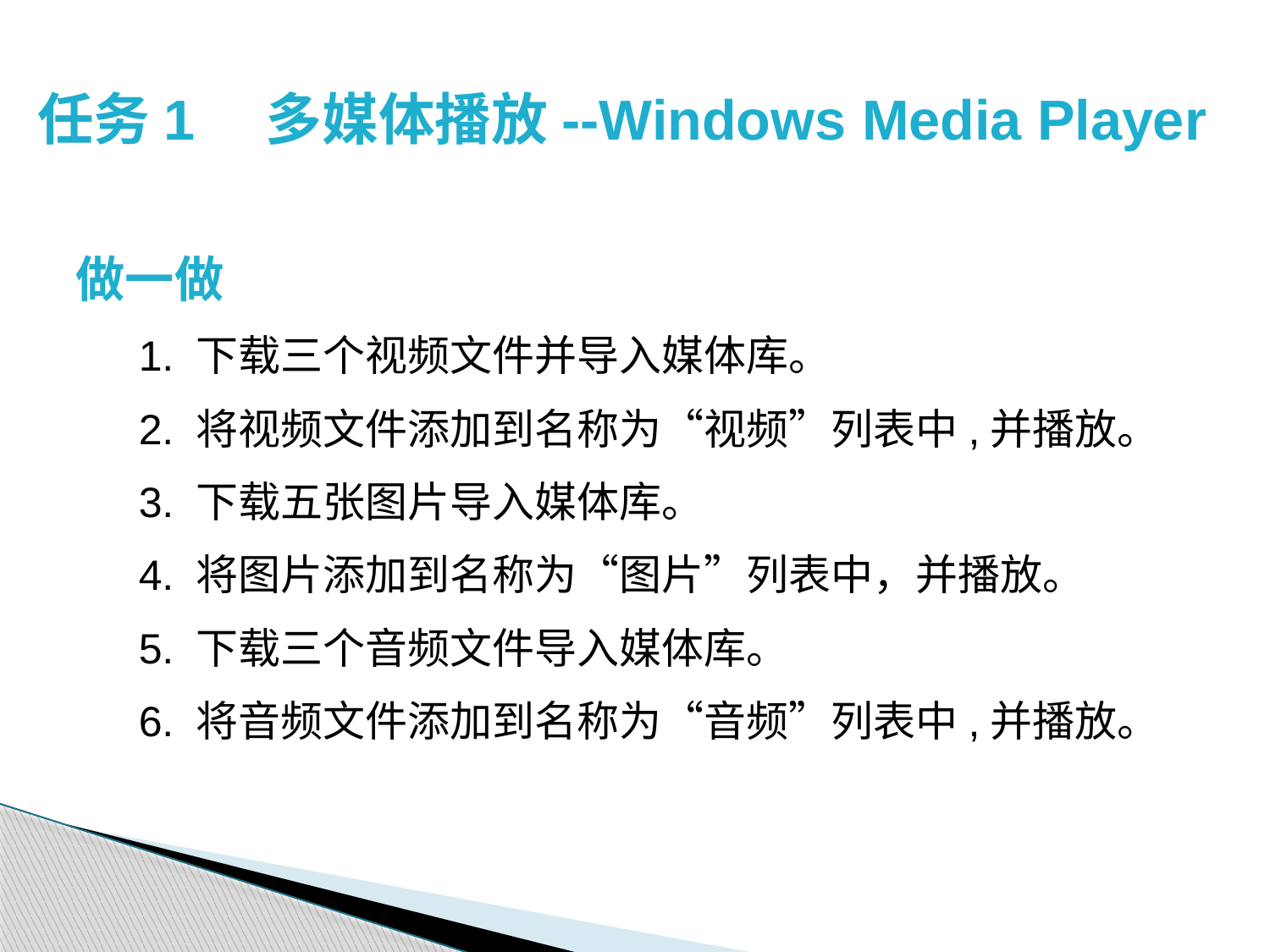

# 任务1　多媒体播放--Windows Media Player
做一做
    1. 下载三个视频文件并导入媒体库。
    2. 将视频文件添加到名称为“视频”列表中,并播放。
    3. 下载五张图片导入媒体库。
    4. 将图片添加到名称为“图片”列表中，并播放。
    5. 下载三个音频文件导入媒体库。
    6. 将音频文件添加到名称为“音频”列表中,并播放。